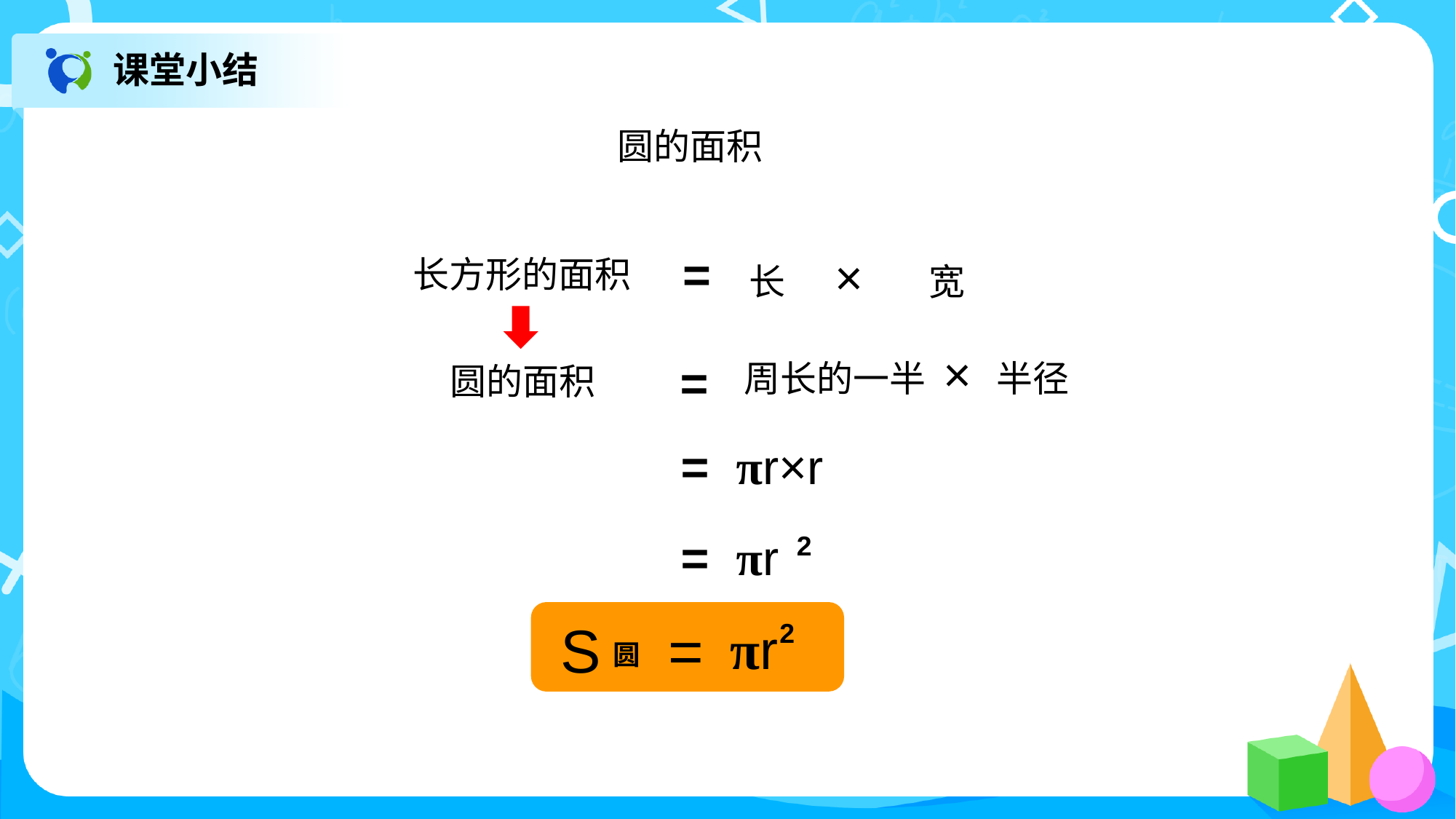

课堂小结
圆的面积
  =
长     ×    宽
长方形的面积

周长的一半 × 半径
  =
圆的面积
=  πr×r
=  πr
2

S    =
圆
  πr
2